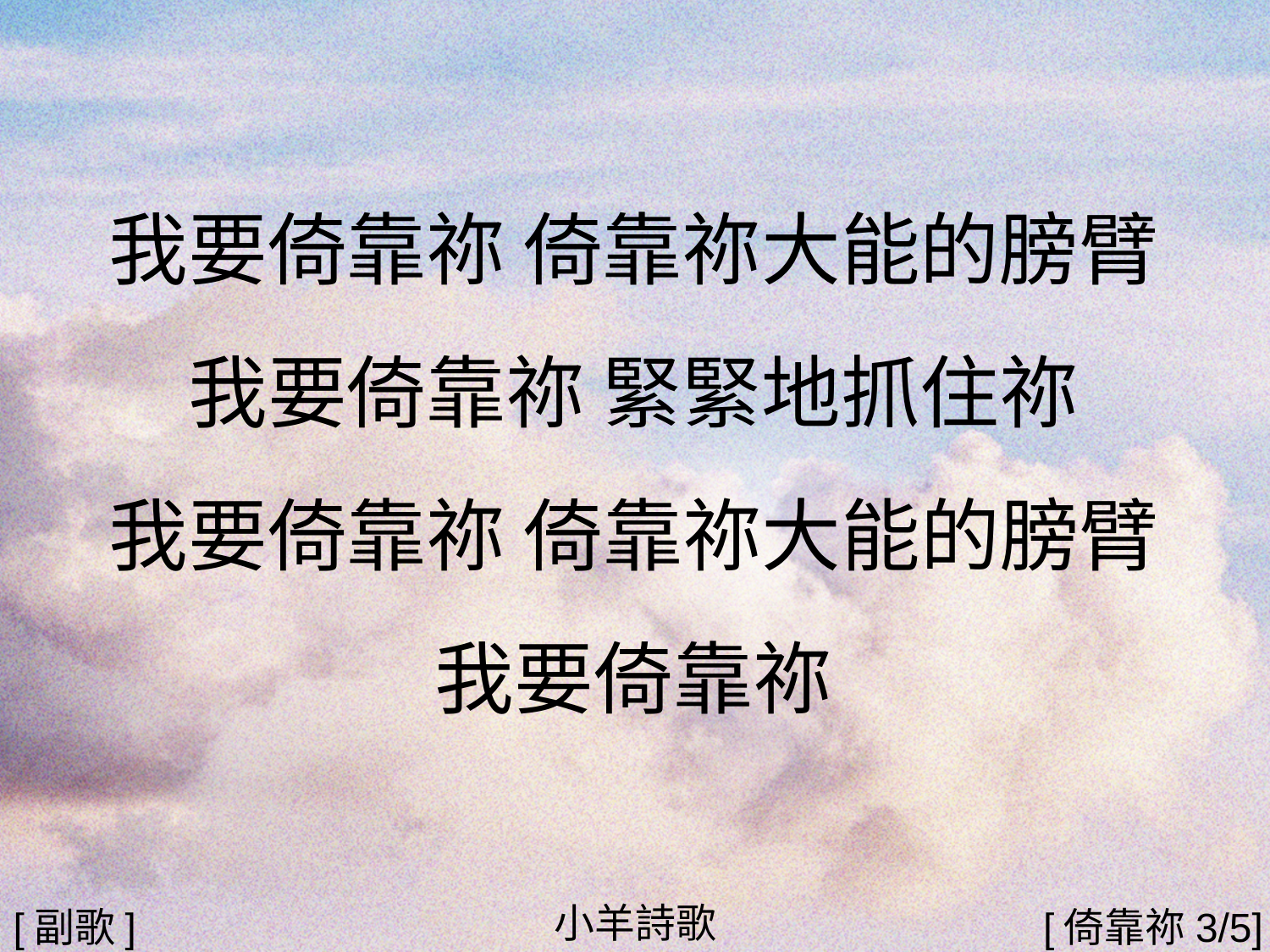

我要倚靠祢 倚靠祢大能的膀臂
我要倚靠祢 緊緊地抓住祢
我要倚靠祢 倚靠祢大能的膀臂
我要倚靠祢
#

小羊詩歌
[副歌]
[倚靠祢3/5]